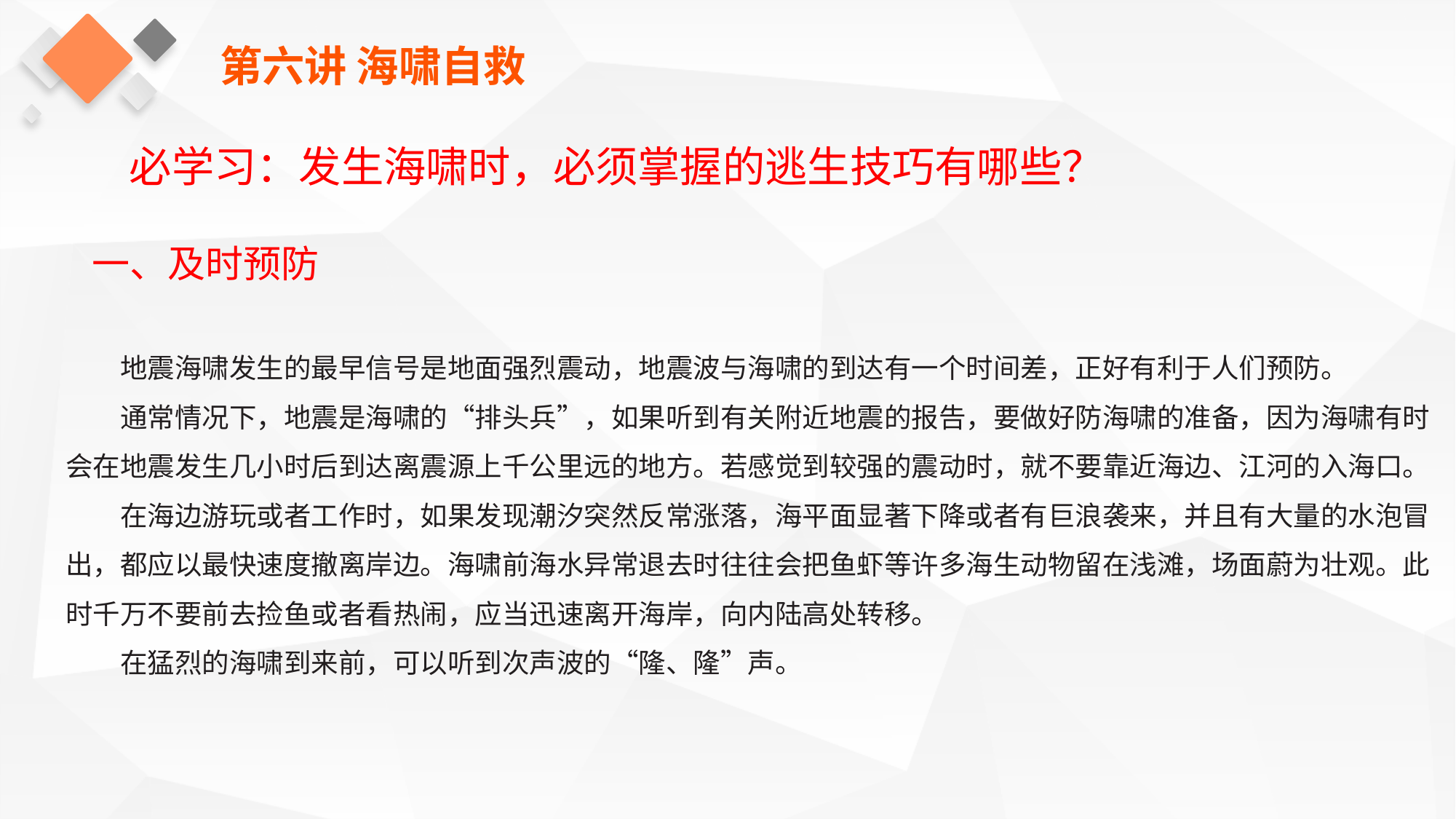

第六讲 海啸自救
必学习：发生海啸时，必须掌握的逃生技巧有哪些？
一、及时预防
地震海啸发生的最早信号是地面强烈震动，地震波与海啸的到达有一个时间差，正好有利于人们预防。
通常情况下，地震是海啸的“排头兵”，如果听到有关附近地震的报告，要做好防海啸的准备，因为海啸有时会在地震发生几小时后到达离震源上千公里远的地方。若感觉到较强的震动时，就不要靠近海边、江河的入海口。
在海边游玩或者工作时，如果发现潮汐突然反常涨落，海平面显著下降或者有巨浪袭来，并且有大量的水泡冒出，都应以最快速度撤离岸边。海啸前海水异常退去时往往会把鱼虾等许多海生动物留在浅滩，场面蔚为壮观。此时千万不要前去捡鱼或者看热闹，应当迅速离开海岸，向内陆高处转移。
在猛烈的海啸到来前，可以听到次声波的“隆、隆”声。